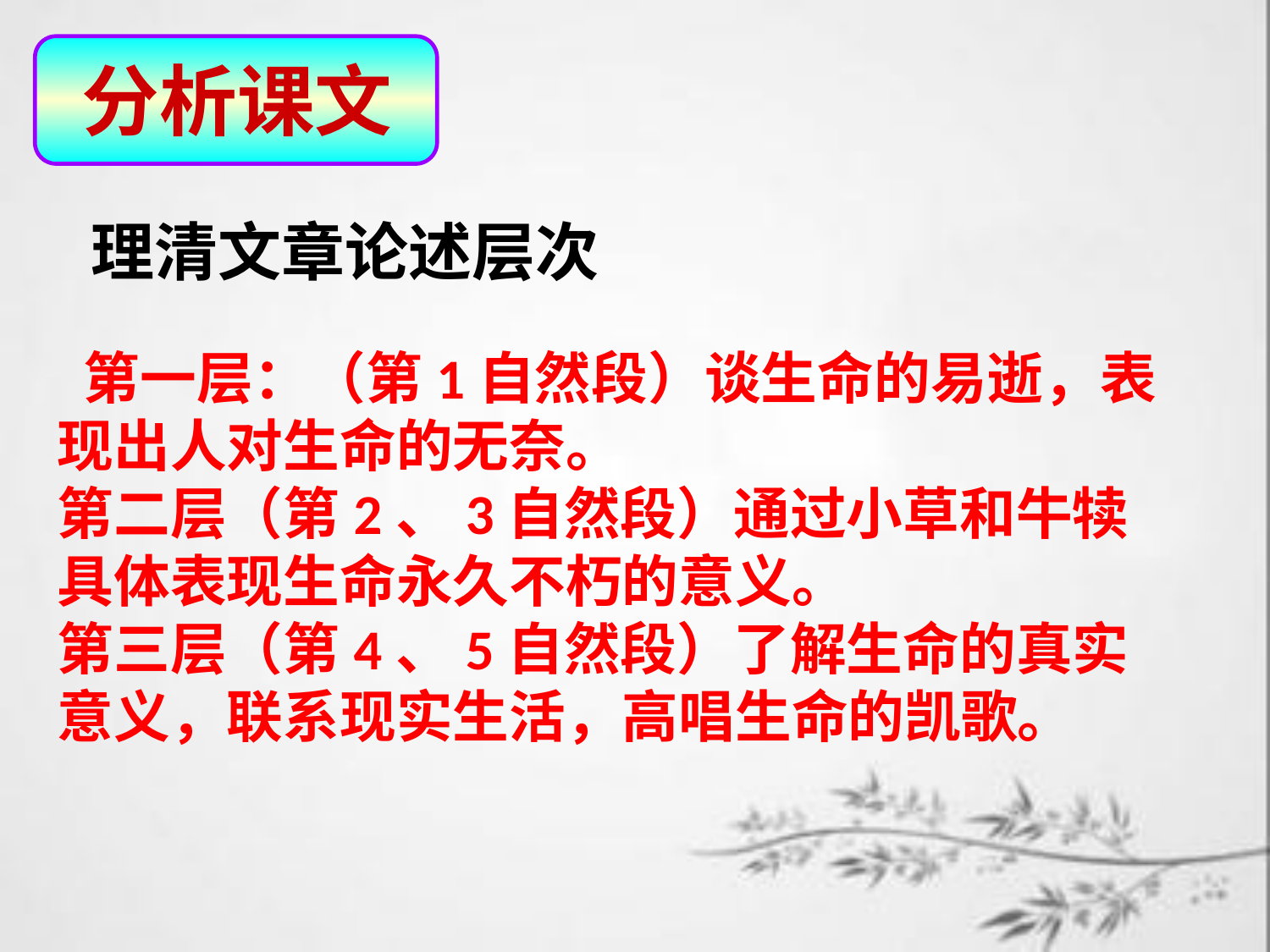

分析课文
理清文章论述层次
 第一层：（第1自然段）谈生命的易逝，表现出人对生命的无奈。
第二层（第2、3自然段）通过小草和牛犊具体表现生命永久不朽的意义。
第三层（第4、5自然段）了解生命的真实意义，联系现实生活，高唱生命的凯歌。